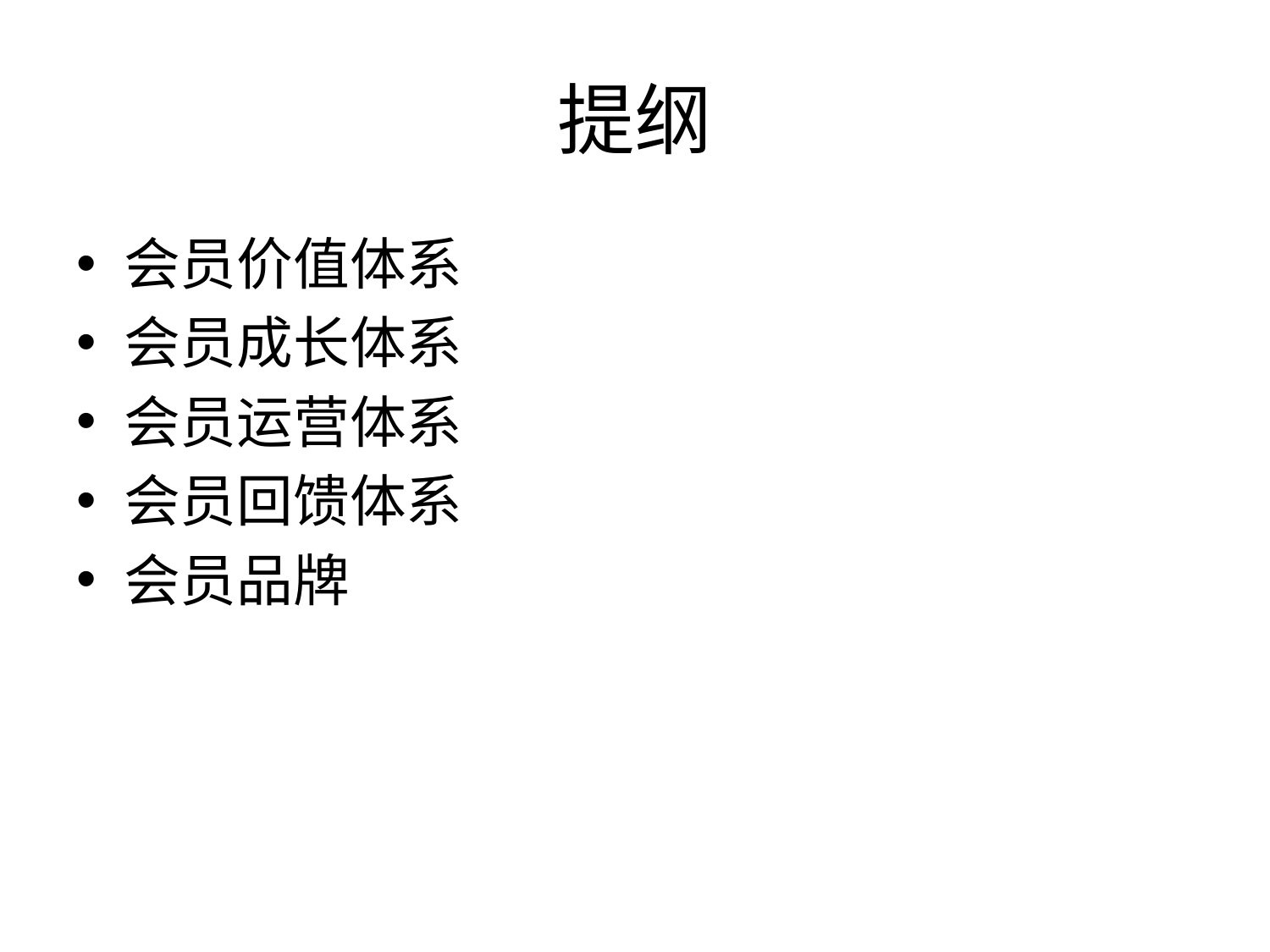

# 提纲
会员价值体系
会员成长体系
会员运营体系
会员回馈体系
会员品牌